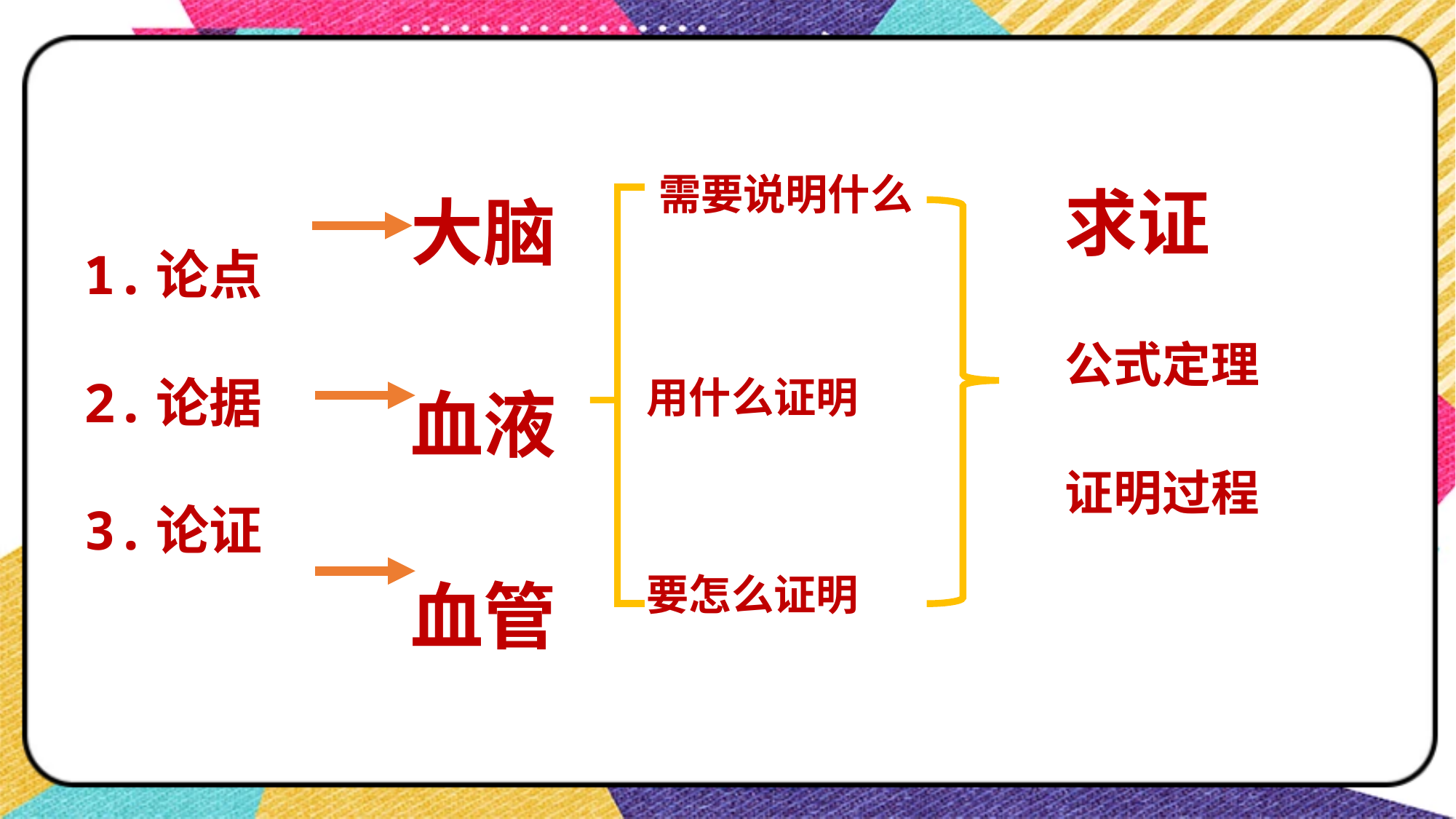

需要说明什么
# 1.论点 2.论据 3.论证

大脑
血液
血管
用什么证明
求证
公式定理
证明过程

要怎么证明